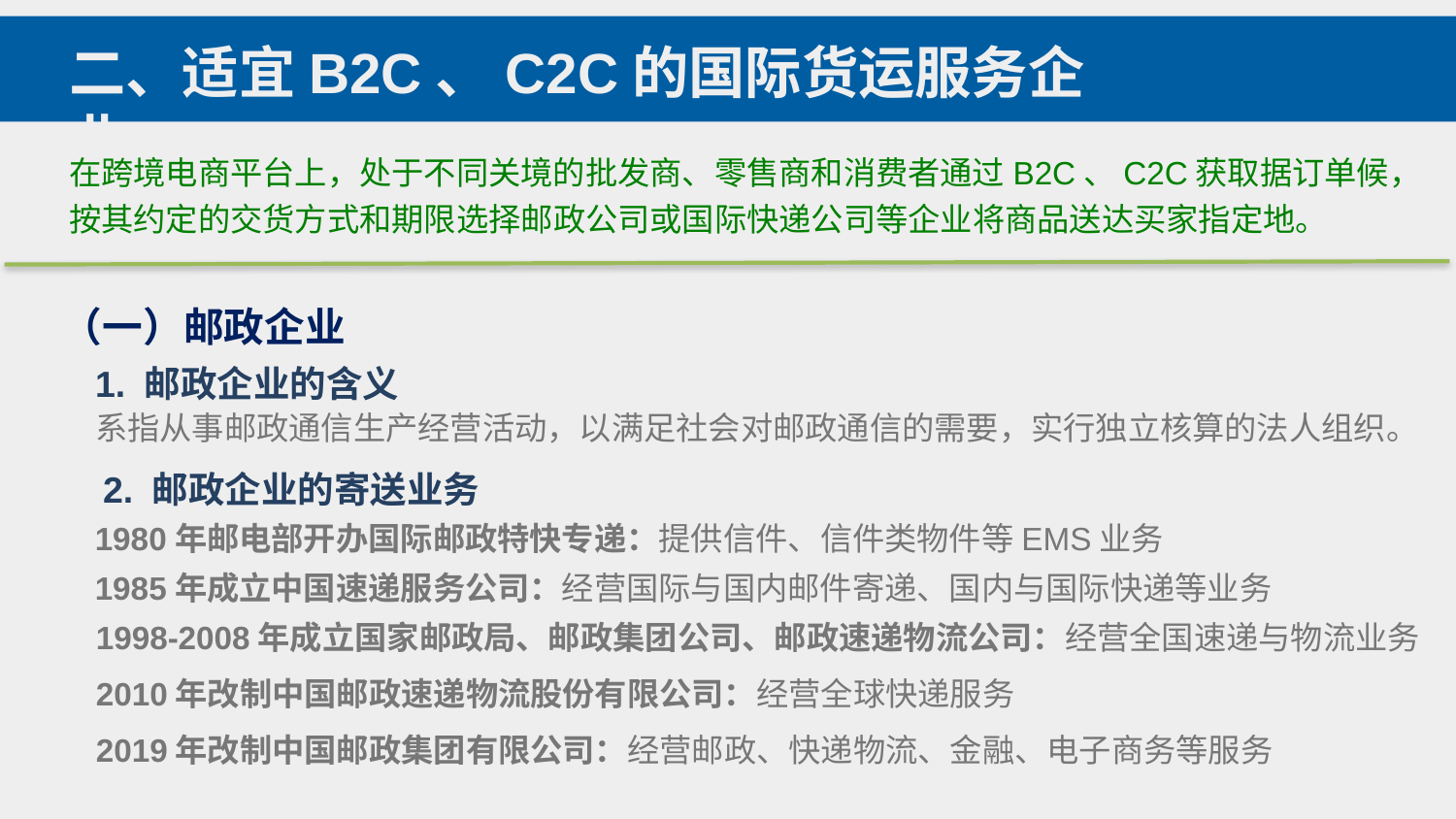

二、适宜B2C、C2C的国际货运服务企业
在跨境电商平台上，处于不同关境的批发商、零售商和消费者通过B2C、C2C获取据订单候，按其约定的交货方式和期限选择邮政公司或国际快递公司等企业将商品送达买家指定地。
（一）邮政企业
1. 邮政企业的含义
系指从事邮政通信生产经营活动，以满足社会对邮政通信的需要，实行独立核算的法人组织。
2. 邮政企业的寄送业务
1980年邮电部开办国际邮政特快专递：提供信件、信件类物件等EMS业务
1985年成立中国速递服务公司：经营国际与国内邮件寄递、国内与国际快递等业务
1998-2008年成立国家邮政局、邮政集团公司、邮政速递物流公司：经营全国速递与物流业务
2010年改制中国邮政速递物流股份有限公司：经营全球快递服务
2019年改制中国邮政集团有限公司：经营邮政、快递物流、金融、电子商务等服务